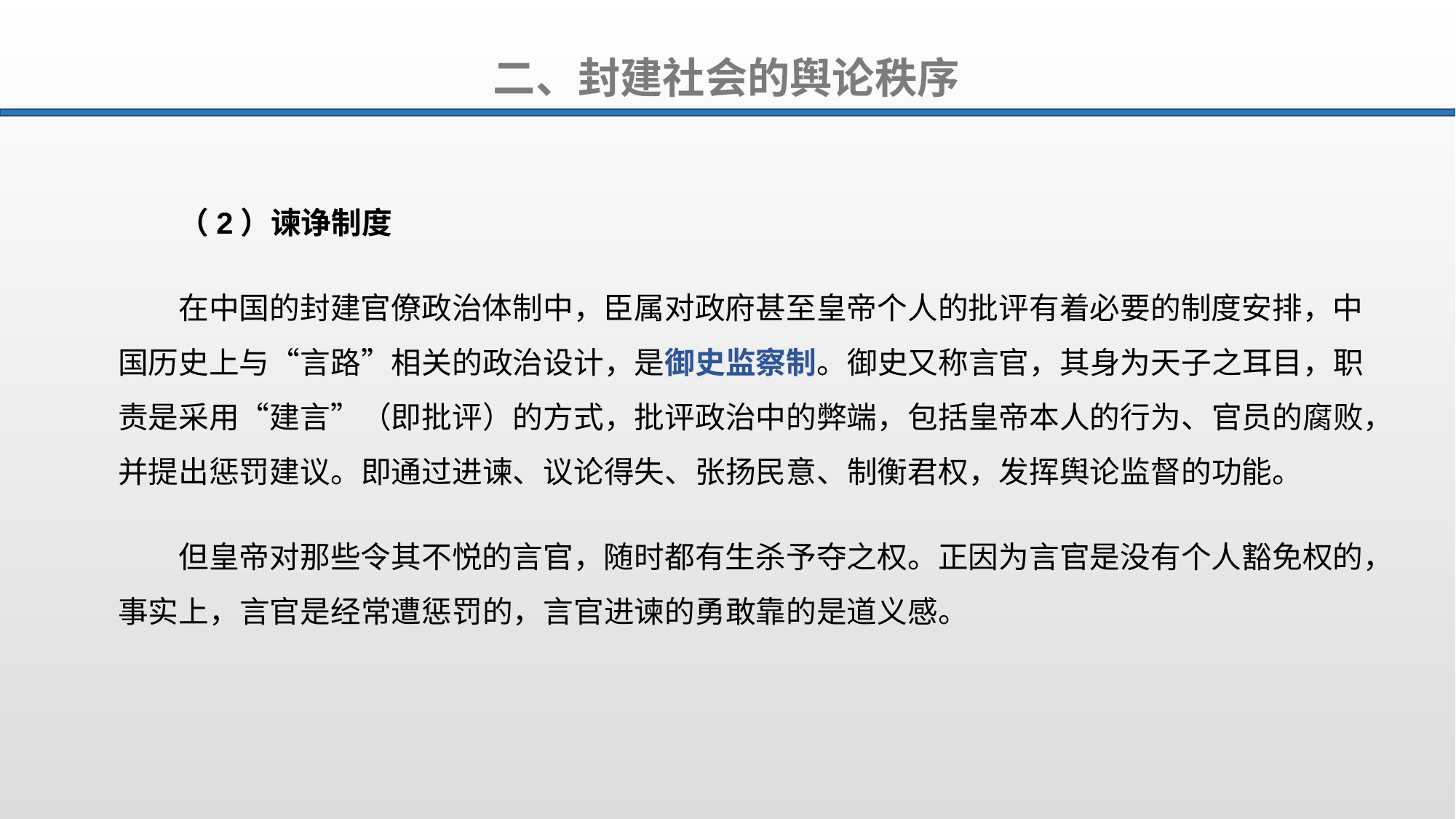

二、封建社会的舆论秩序

（2）谏诤制度
在中国的封建官僚政治体制中，臣属对政府甚至皇帝个人的批评有着必要的制度安排，中国历史上与“言路”相关的政治设计，是御史监察制。御史又称言官，其身为天子之耳目，职责是采用“建言”（即批评）的方式，批评政治中的弊端，包括皇帝本人的行为、官员的腐败，并提出惩罚建议。即通过进谏、议论得失、张扬民意、制衡君权，发挥舆论监督的功能。
但皇帝对那些令其不悦的言官，随时都有生杀予夺之权。正因为言官是没有个人豁免权的，事实上，言官是经常遭惩罚的，言官进谏的勇敢靠的是道义感。